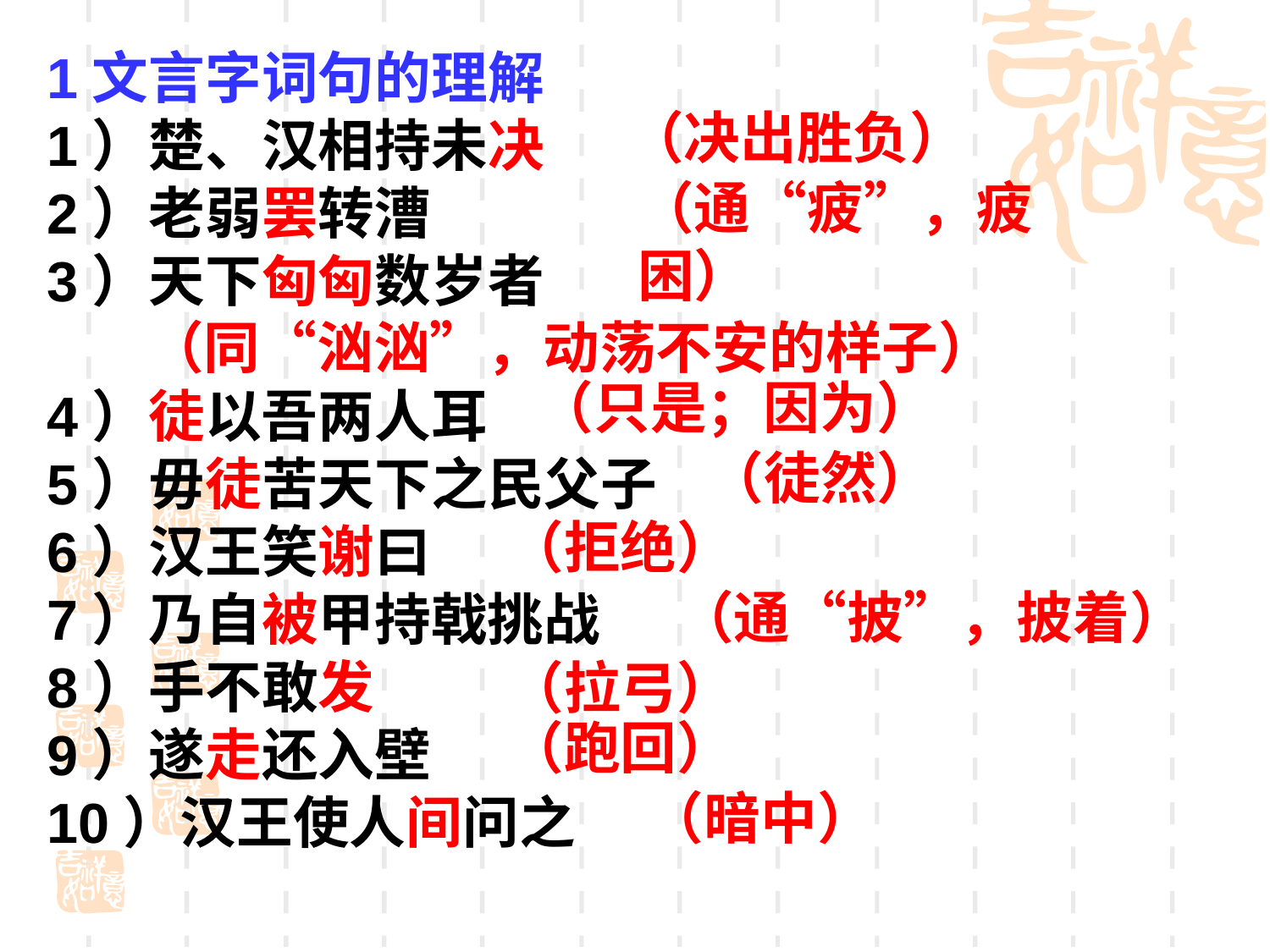

1文言字词句的理解
1）楚、汉相持未决
2）老弱罢转漕
3）天下匈匈数岁者

4）徒以吾两人耳
5）毋徒苦天下之民父子
6）汉王笑谢曰
7）乃自被甲持戟挑战
8）手不敢发
9）遂走还入壁
10）汉王使人间问之
（决出胜负）

（通“疲”，疲困）

（同“汹汹”，动荡不安的样子）

（只是；因为）

（徒然）

（拒绝）

（通“披”，披着）

（拉弓）

（跑回）

（暗中）